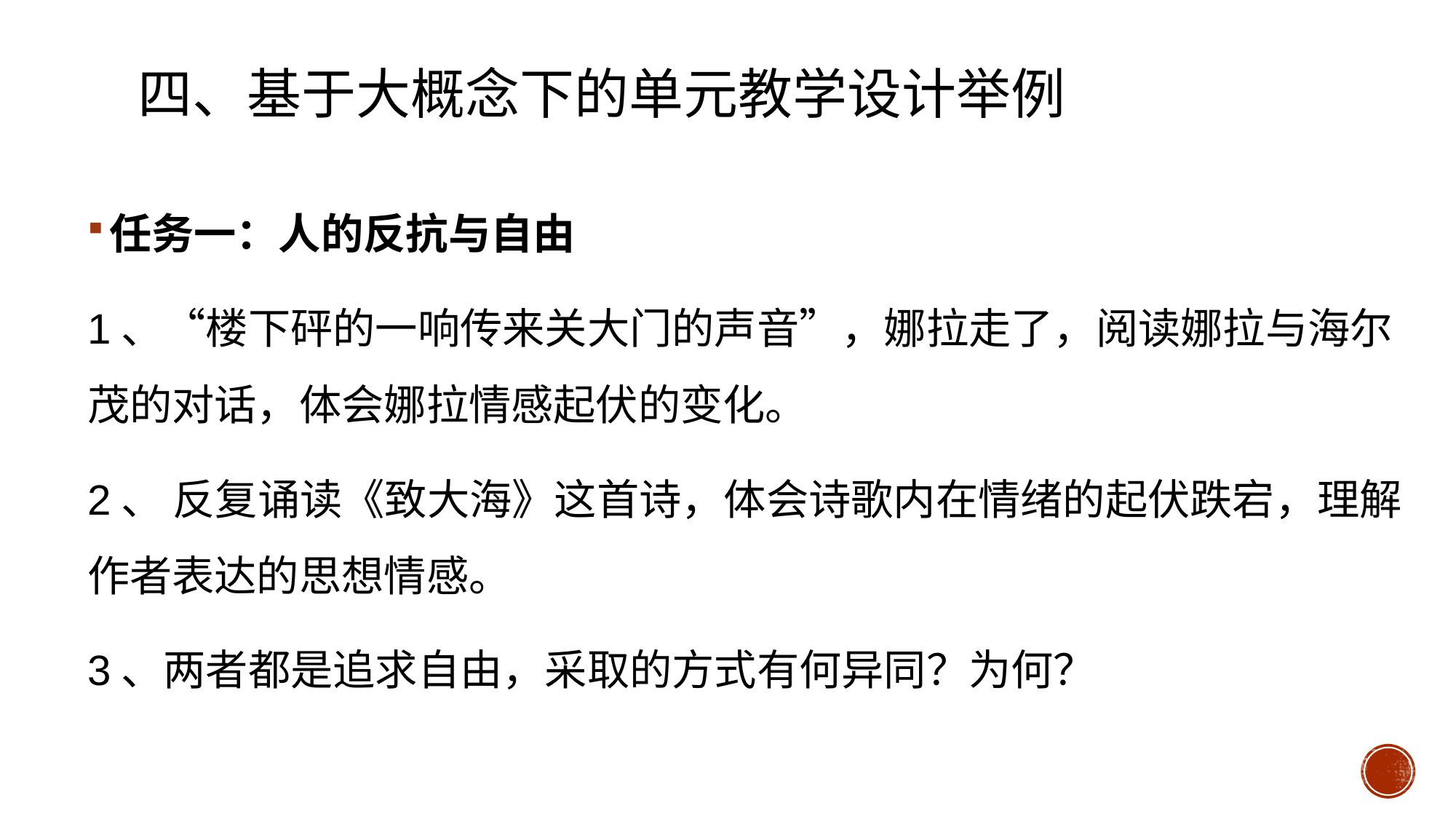

# 四、基于大概念下的单元教学设计举例
任务一：人的反抗与自由
1、“楼下砰的一响传来关大门的声音”，娜拉走了，阅读娜拉与海尔茂的对话，体会娜拉情感起伏的变化。
2、 反复诵读《致大海》这首诗，体会诗歌内在情绪的起伏跌宕，理解作者表达的思想情感。
3、两者都是追求自由，采取的方式有何异同？为何？